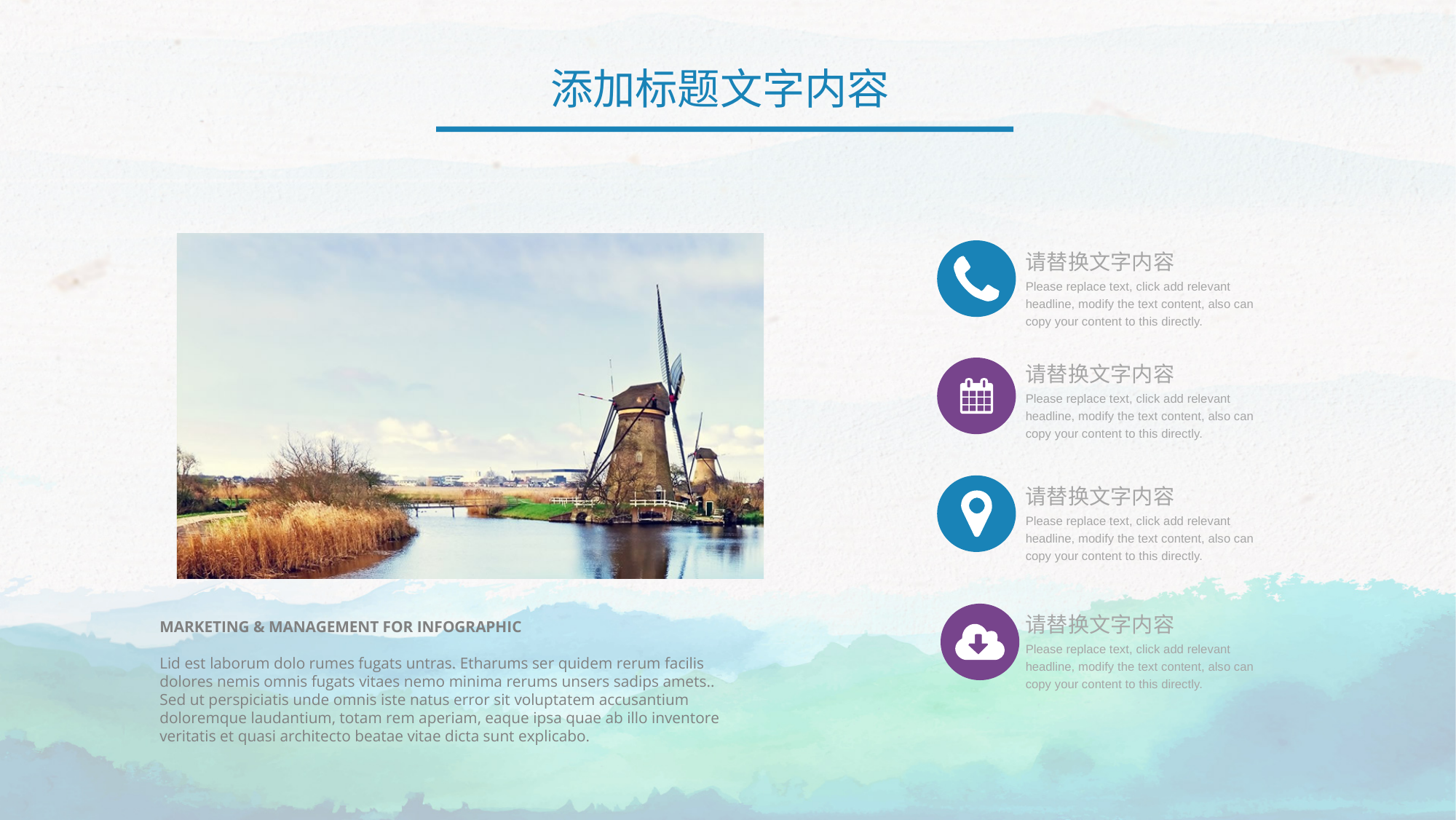

添加标题文字内容

请替换文字内容
Please replace text, click add relevant headline, modify the text content, also can copy your content to this directly.
请替换文字内容
Please replace text, click add relevant headline, modify the text content, also can copy your content to this directly.

请替换文字内容
Please replace text, click add relevant headline, modify the text content, also can copy your content to this directly.

请替换文字内容
Please replace text, click add relevant headline, modify the text content, also can copy your content to this directly.
MARKETING & MANAGEMENT FOR INFOGRAPHIC

Lid est laborum dolo rumes fugats untras. Etharums ser quidem rerum facilis
dolores nemis omnis fugats vitaes nemo minima rerums unsers sadips amets..
Sed ut perspiciatis unde omnis iste natus error sit voluptatem accusantium
doloremque laudantium, totam rem aperiam, eaque ipsa quae ab illo inventore
veritatis et quasi architecto beatae vitae dicta sunt explicabo.